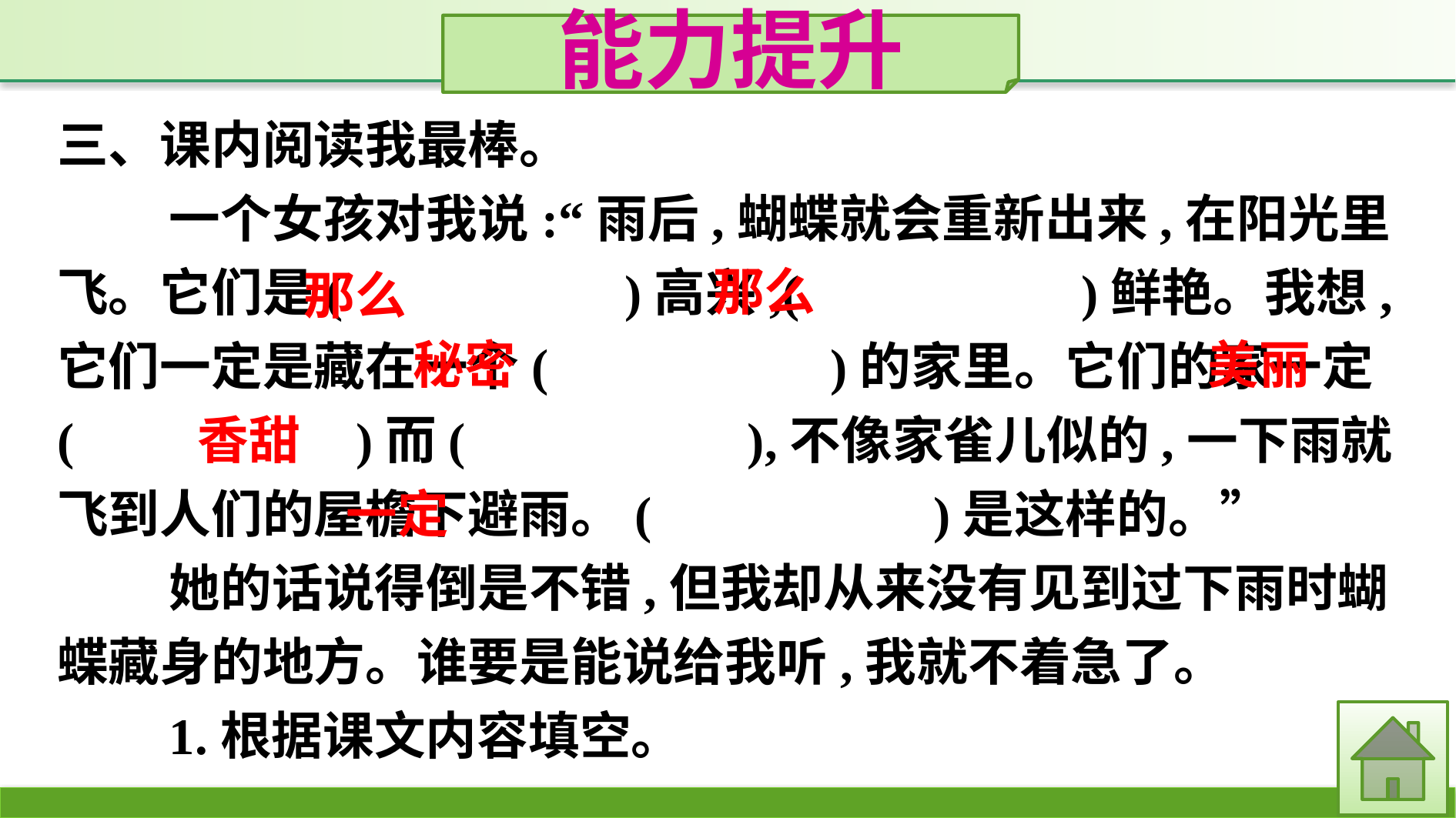

能力提升
三、课内阅读我最棒。
一个女孩对我说:“雨后,蝴蝶就会重新出来,在阳光里飞。它们是(　　　　　)高兴,(　　　　　)鲜艳。我想,它们一定是藏在一个(　　　　　)的家里。它们的家一定(　　　　　)而(　　　　　),不像家雀儿似的,一下雨就飞到人们的屋檐下避雨。(　　　　　)是这样的。”
她的话说得倒是不错,但我却从来没有见到过下雨时蝴蝶藏身的地方。谁要是能说给我听,我就不着急了。
1.根据课文内容填空。
那么
那么
秘密
美丽
香甜
一定